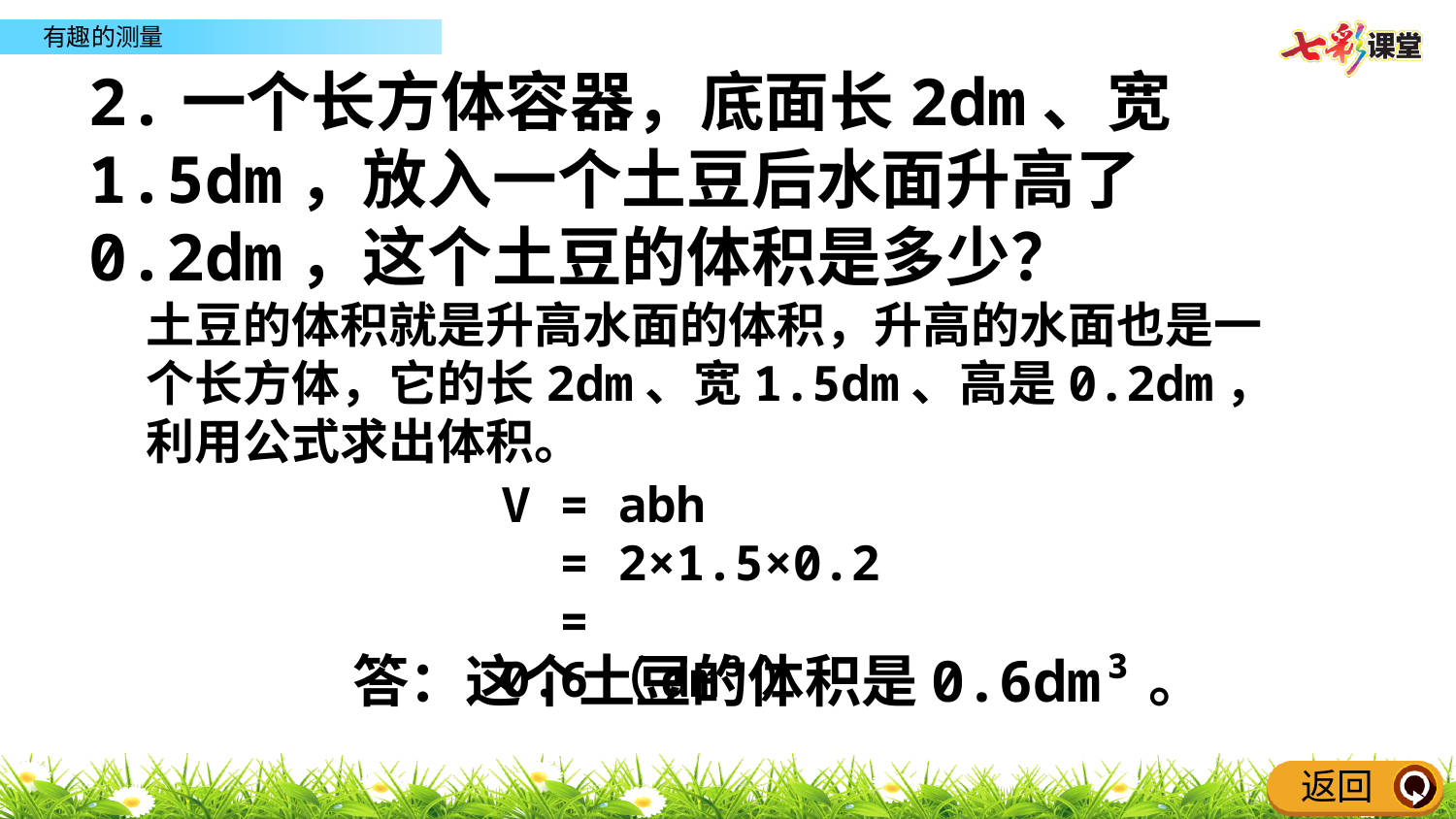

2.一个长方体容器，底面长2dm、宽1.5dm，放入一个土豆后水面升高了0.2dm，这个土豆的体积是多少？
土豆的体积就是升高水面的体积，升高的水面也是一个长方体，它的长2dm、宽1.5dm、高是0.2dm，利用公式求出体积。
V = abh
  = 2×1.5×0.2
  = 0.6（dm³）
答：这个土豆的体积是0.6dm³。